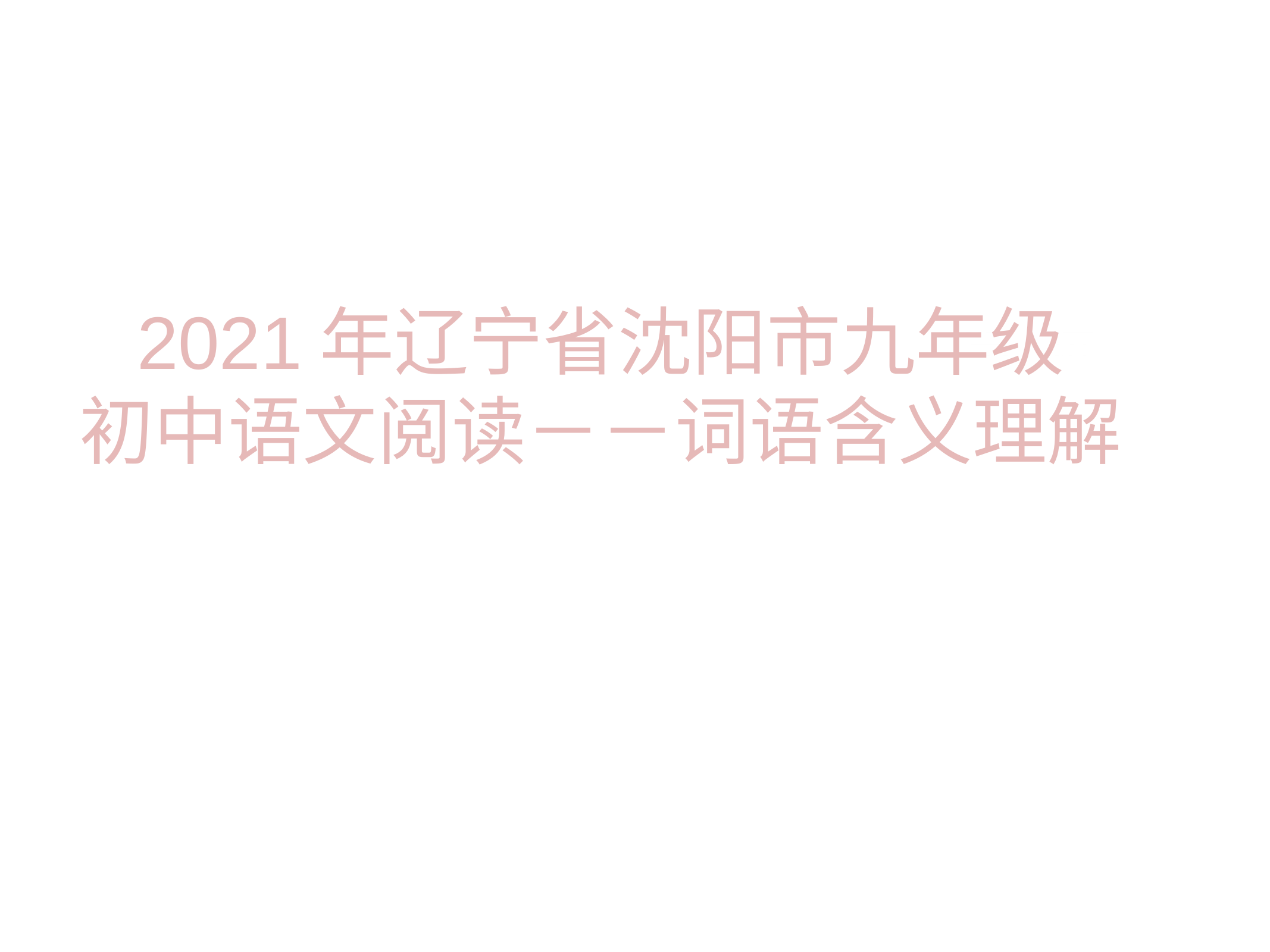

# 2021年辽宁省沈阳市九年级 初中语文阅读－－词语含义理解
文学文本类阅读：含义题